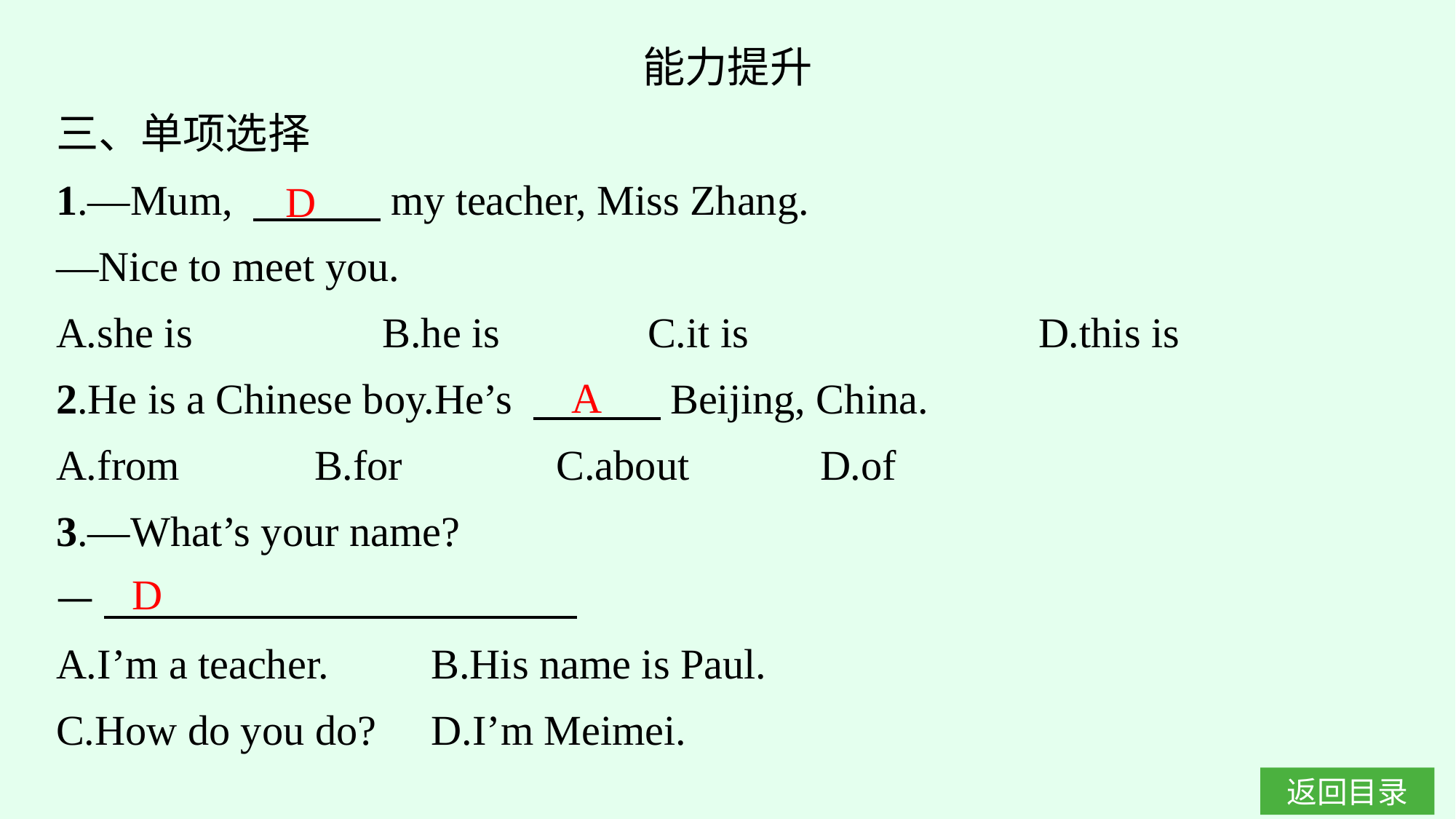

能力提升
三、单项选择
1.—Mum, 　　　my teacher, Miss Zhang.
—Nice to meet you.
A.she is　　　　B.he is              C.it is			D.this is
2.He is a Chinese boy.He’s 　　　Beijing, China.
A.from		B.for		C.about		D.of
3.—What’s your name?
—
A.I’m a teacher.	B.His name is Paul.
C.How do you do?	D.I’m Meimei.
D
A
D